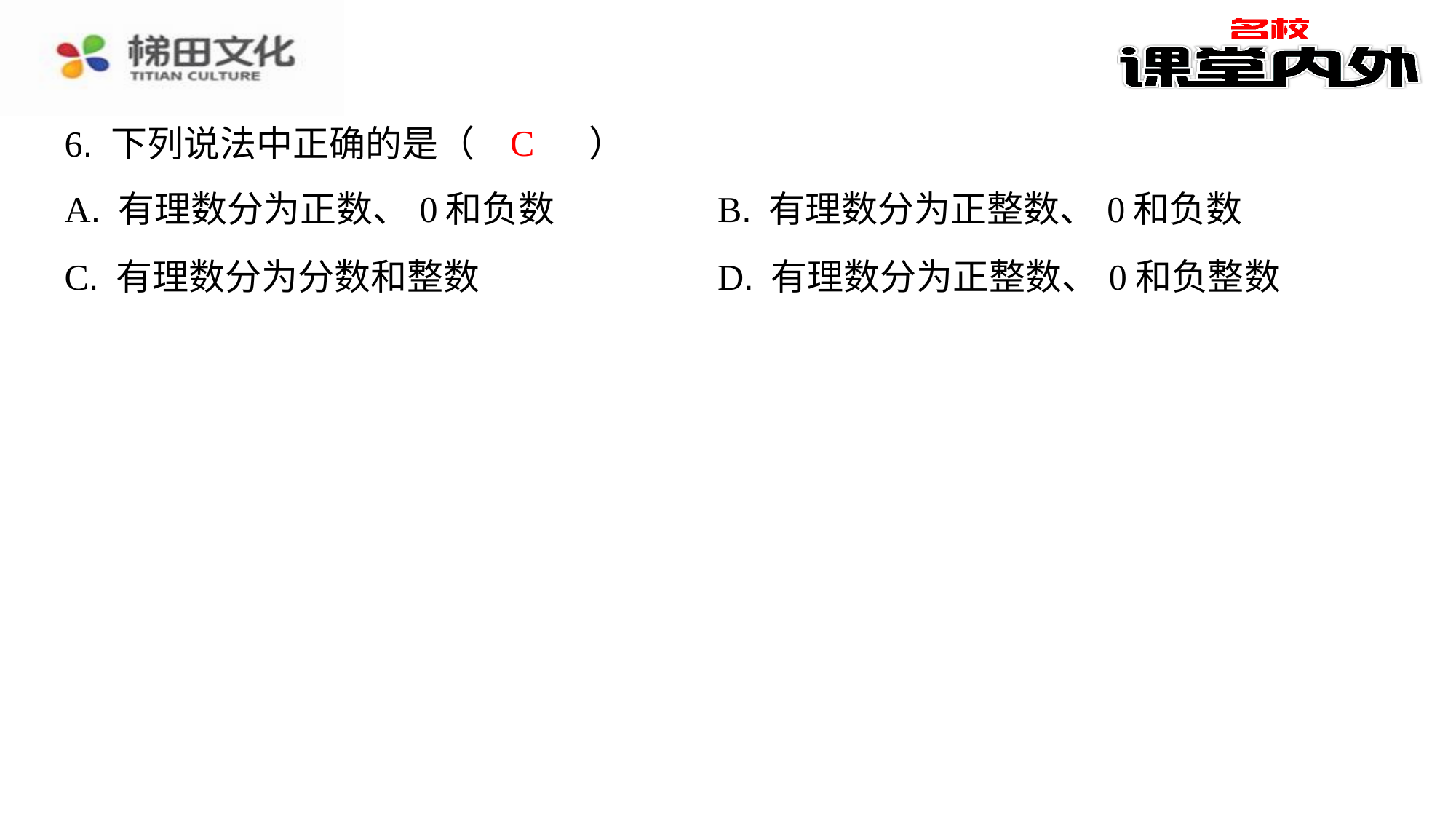

C
6. 下列说法中正确的是（　C　）
| A. 有理数分为正数、0和负数 | B. 有理数分为正整数、0和负数 |
| --- | --- |
| C. 有理数分为分数和整数 | D. 有理数分为正整数、0和负整数 |